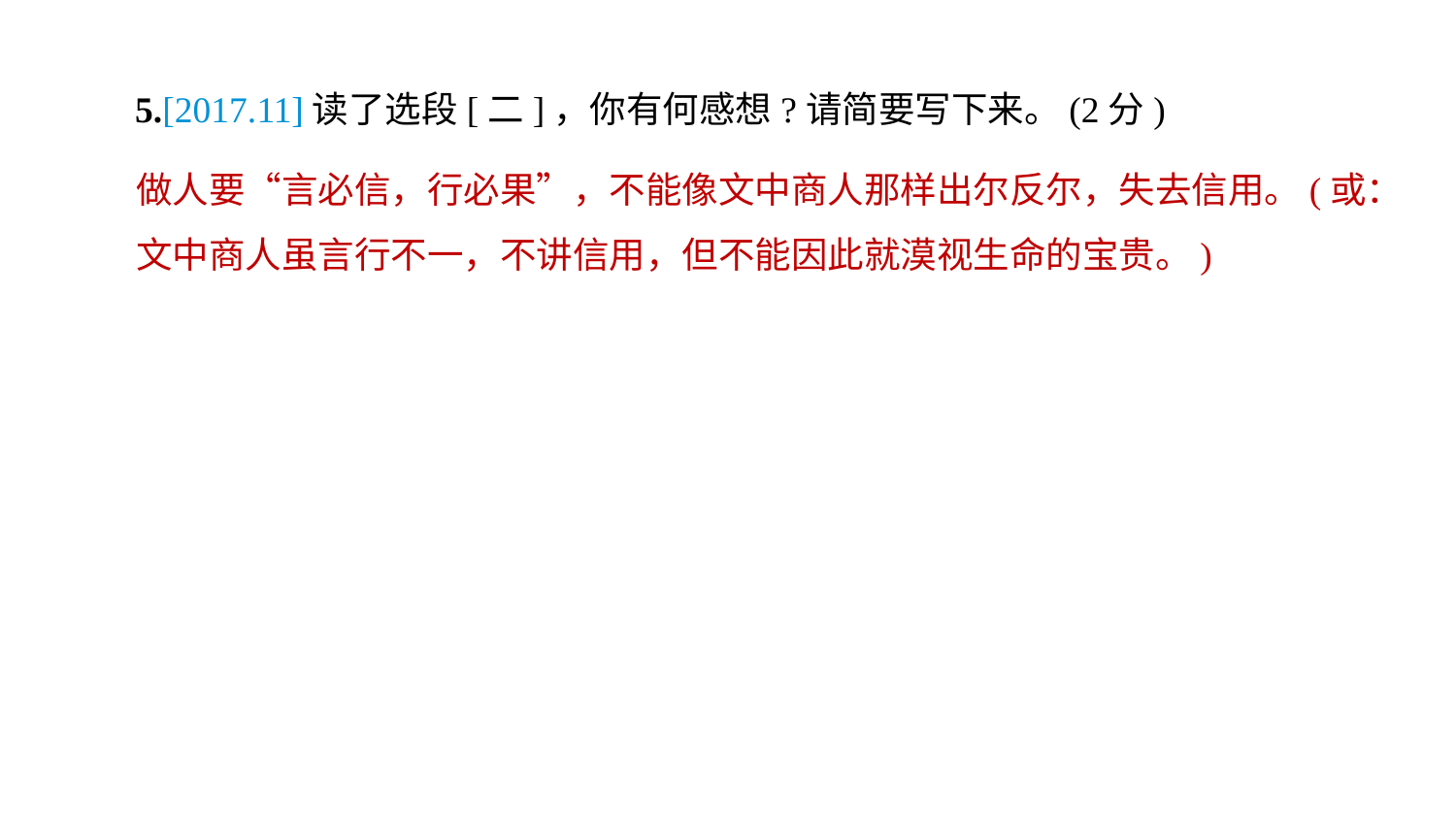

5.[2017.11]读了选段[二]，你有何感想?请简要写下来。(2分)
做人要“言必信，行必果”，不能像文中商人那样出尔反尔，失去信用。(或：文中商人虽言行不一，不讲信用，但不能因此就漠视生命的宝贵。)